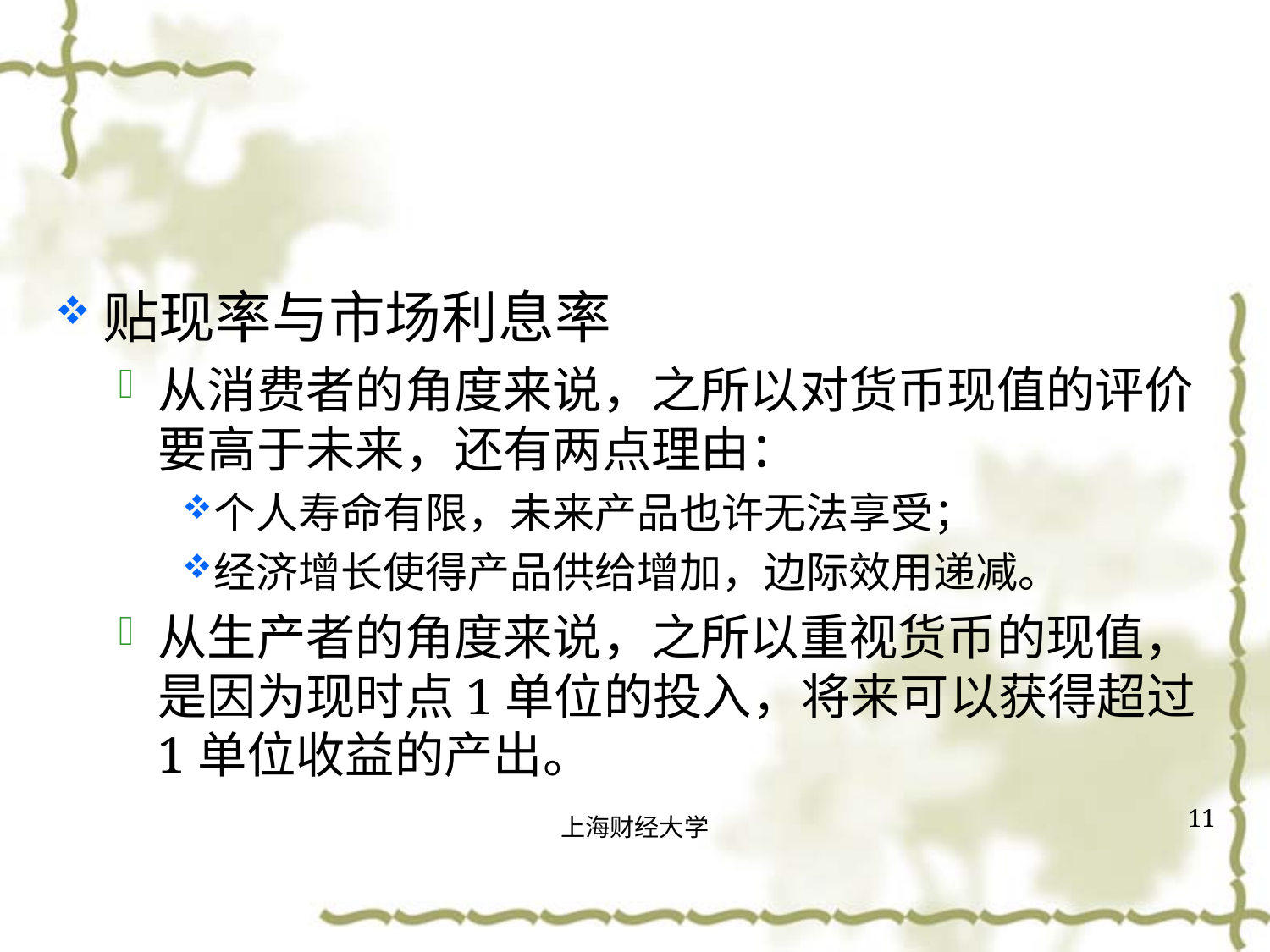

#
贴现率与市场利息率
从消费者的角度来说，之所以对货币现值的评价要高于未来，还有两点理由：
个人寿命有限，未来产品也许无法享受；
经济增长使得产品供给增加，边际效用递减。
从生产者的角度来说，之所以重视货币的现值，是因为现时点1单位的投入，将来可以获得超过1单位收益的产出。
11
上海财经大学